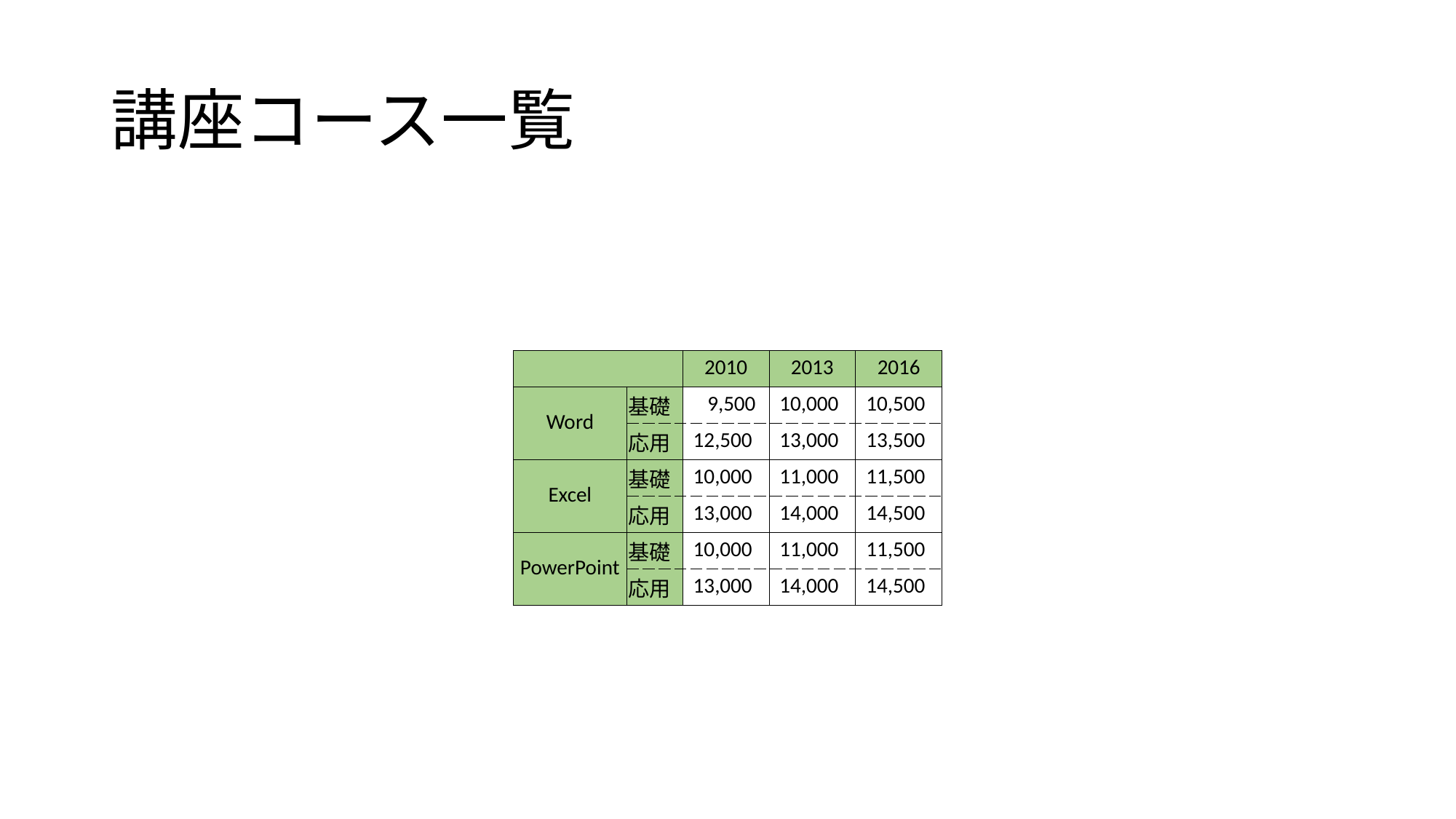

# 講座コース一覧
|  |  | 2010 | 2013 | 2016 |
| --- | --- | --- | --- | --- |
| Word | 基礎 | 9,500 | 10,000 | 10,500 |
|  | 応用 | 12,500 | 13,000 | 13,500 |
| Excel | 基礎 | 10,000 | 11,000 | 11,500 |
|  | 応用 | 13,000 | 14,000 | 14,500 |
| PowerPoint | 基礎 | 10,000 | 11,000 | 11,500 |
|  | 応用 | 13,000 | 14,000 | 14,500 |